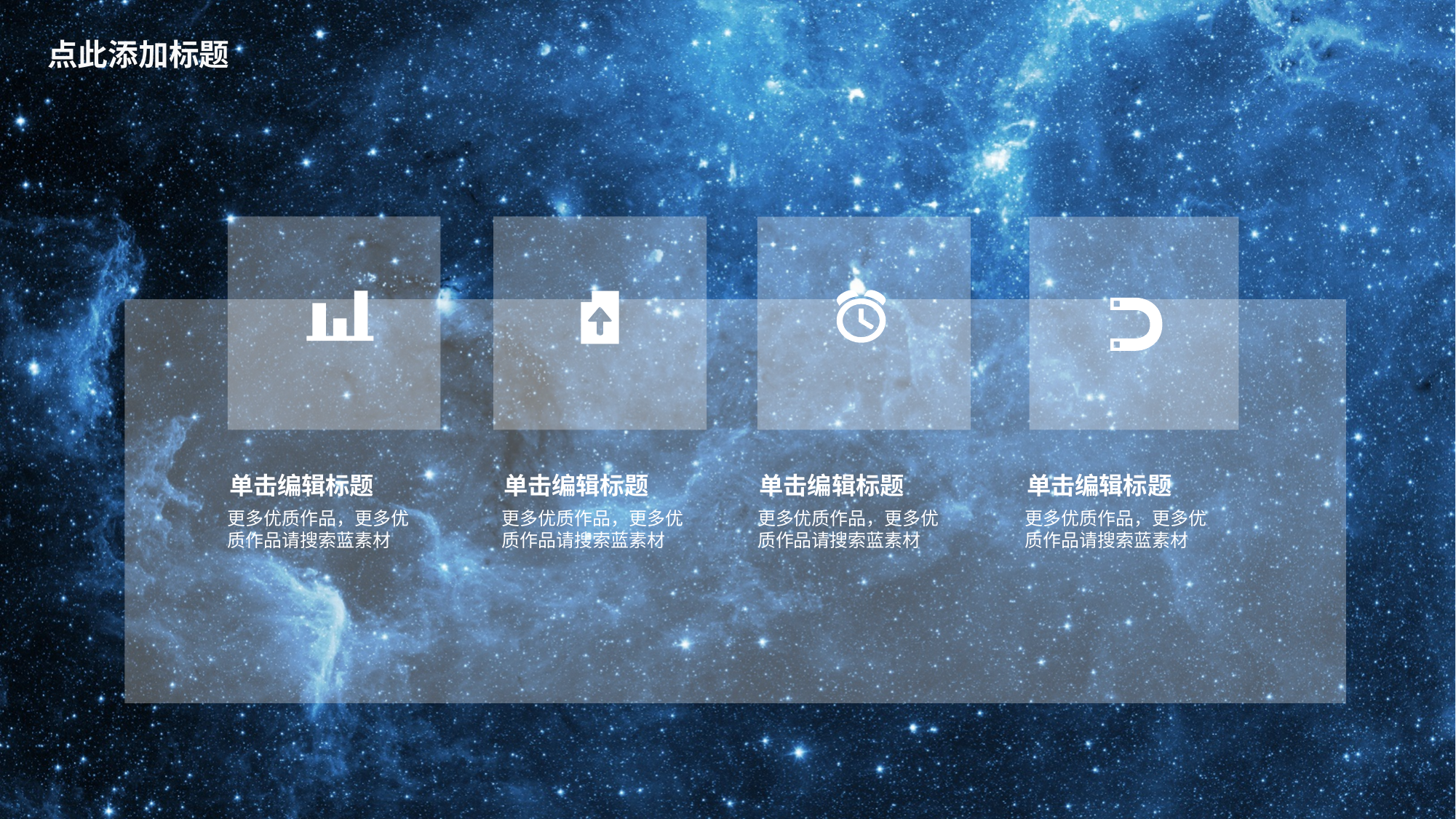

点此添加标题

单击编辑标题
单击编辑标题
单击编辑标题
单击编辑标题
更多优质作品，更多优质作品请搜索蓝素材
更多优质作品，更多优质作品请搜索蓝素材
更多优质作品，更多优质作品请搜索蓝素材
更多优质作品，更多优质作品请搜索蓝素材